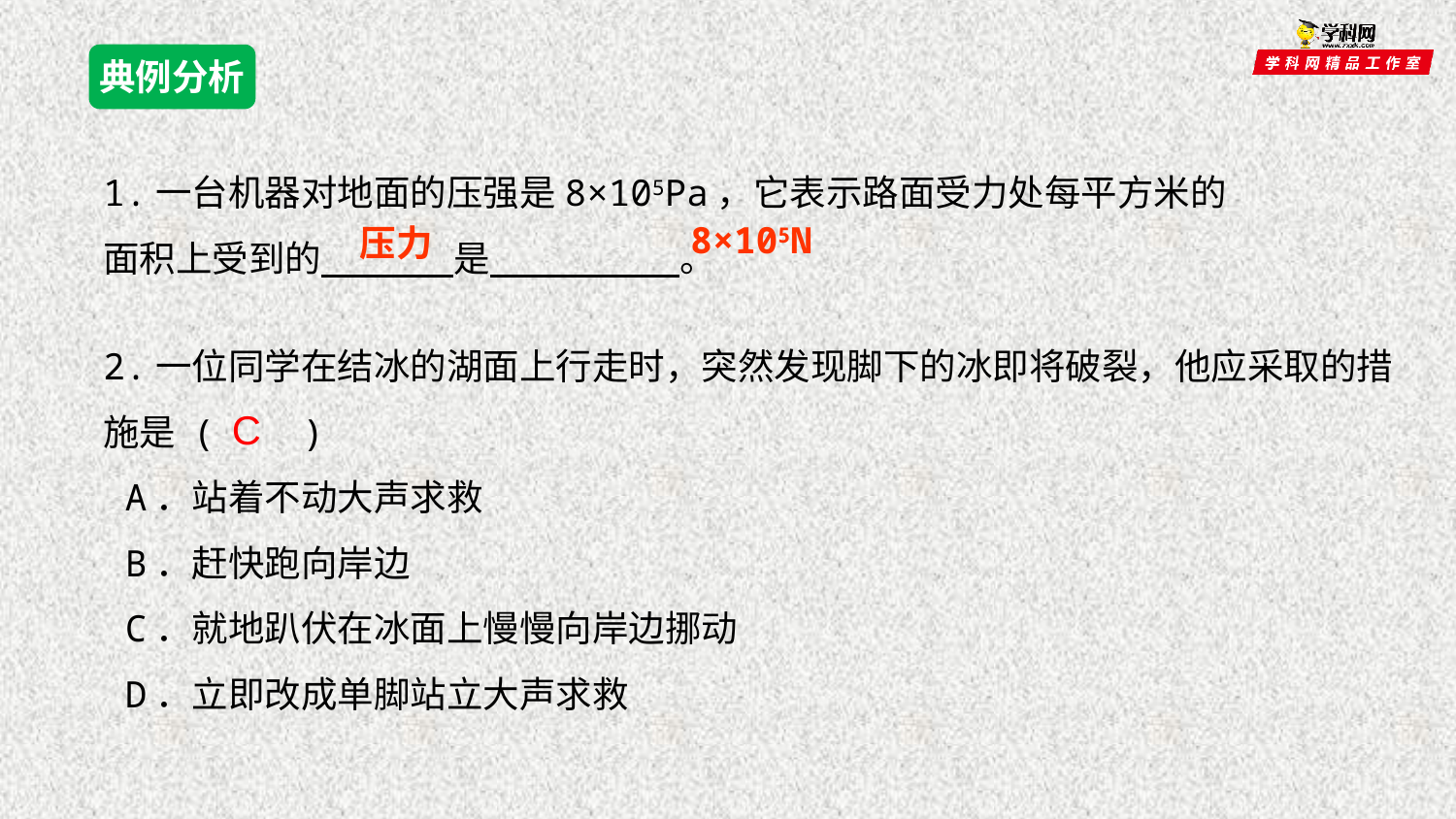

典例分析
1.一台机器对地面的压强是8×105Pa，它表示路面受力处每平方米的面积上受到的                是                       。
8×105N
压力
2.一位同学在结冰的湖面上行走时，突然发现脚下的冰即将破裂，他应采取的措施是 (    )
 A．站着不动大声求救
 B．赶快跑向岸边
 C．就地趴伏在冰面上慢慢向岸边挪动
 D．立即改成单脚站立大声求救
C